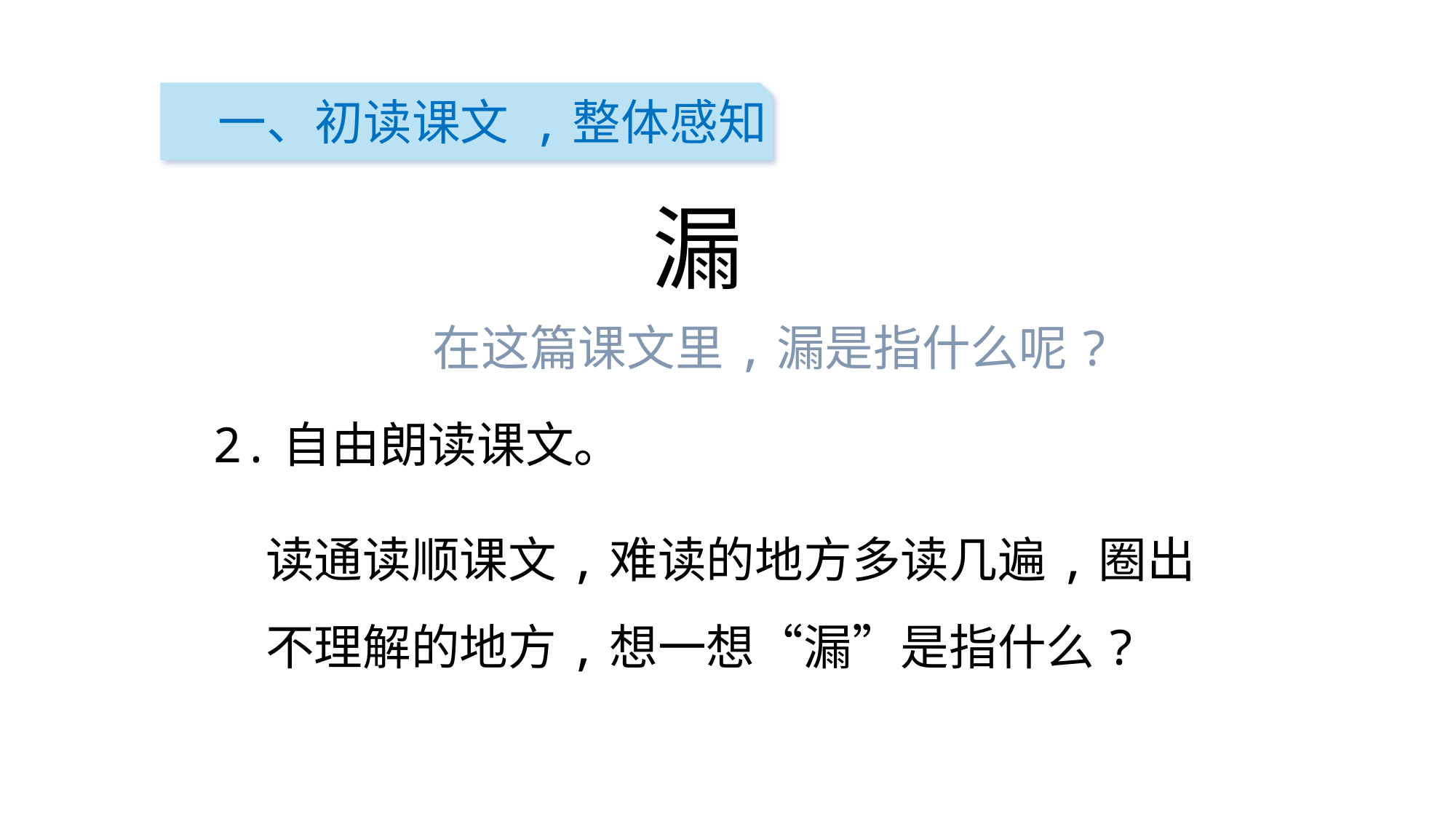

https://www.ypppt.com/
一、初读课文 ,整体感知
漏
在这篇课文里,漏是指什么呢?
 2.自由朗读课文。
读通读顺课文,难读的地方多读几遍,圈出不理解的地方,想一想“漏”是指什么?